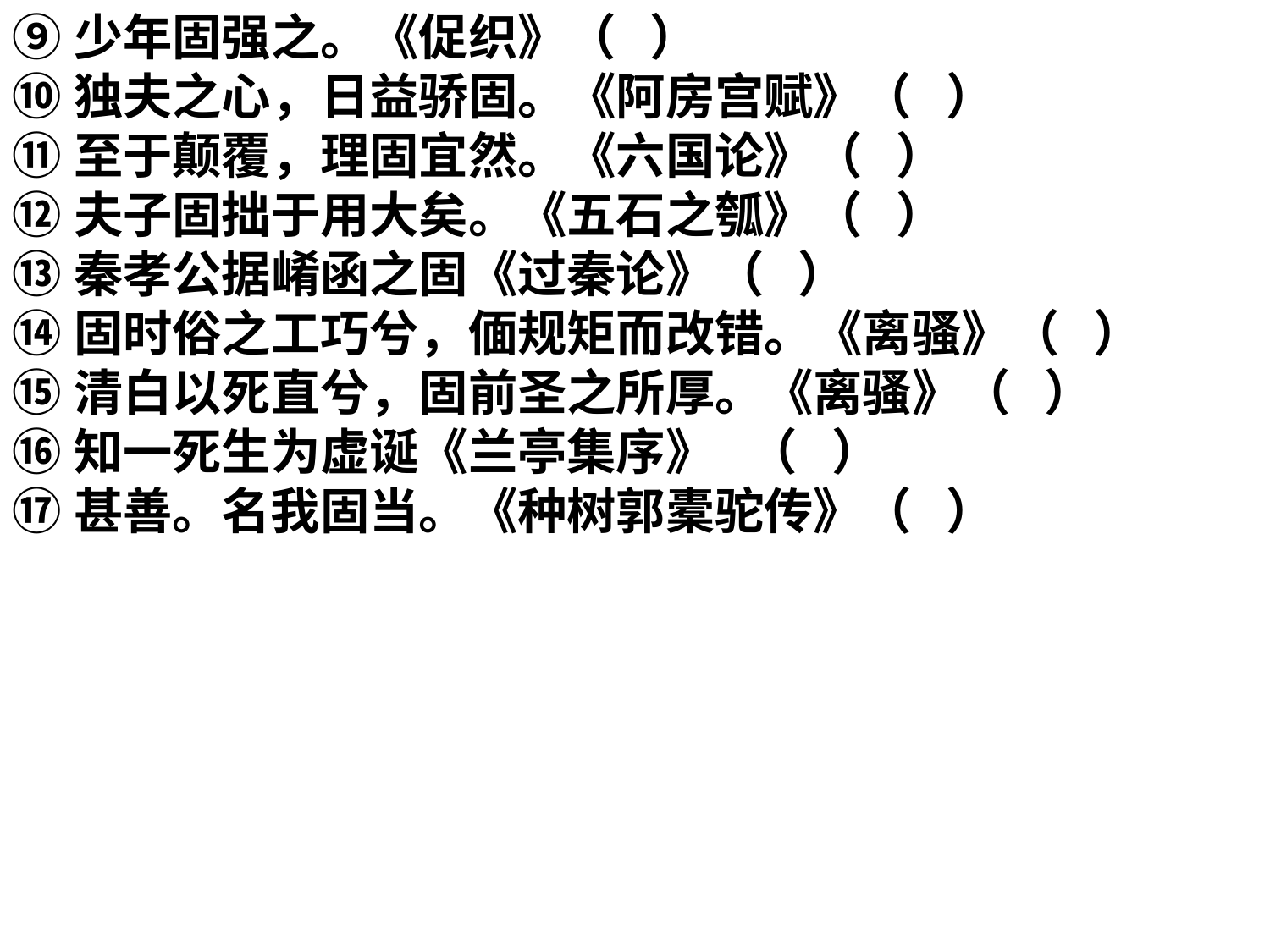

⑨少年固强之。《促织》（   ）
⑩独夫之心，日益骄固。《阿房宫赋》（   ）
⑪至于颠覆，理固宜然。《六国论》（   ）
⑫夫子固拙于用大矣。《五石之瓠》（   ）
⑬秦孝公据崤函之固《过秦论》（   ）
⑭固时俗之工巧兮，偭规矩而改错。《离骚》（   ）
⑮清白以死直兮，固前圣之所厚。《离骚》（   ）
⑯知一死生为虚诞《兰亭集序》   （   ）
⑰甚善。名我固当。《种树郭橐驼传》（   ）